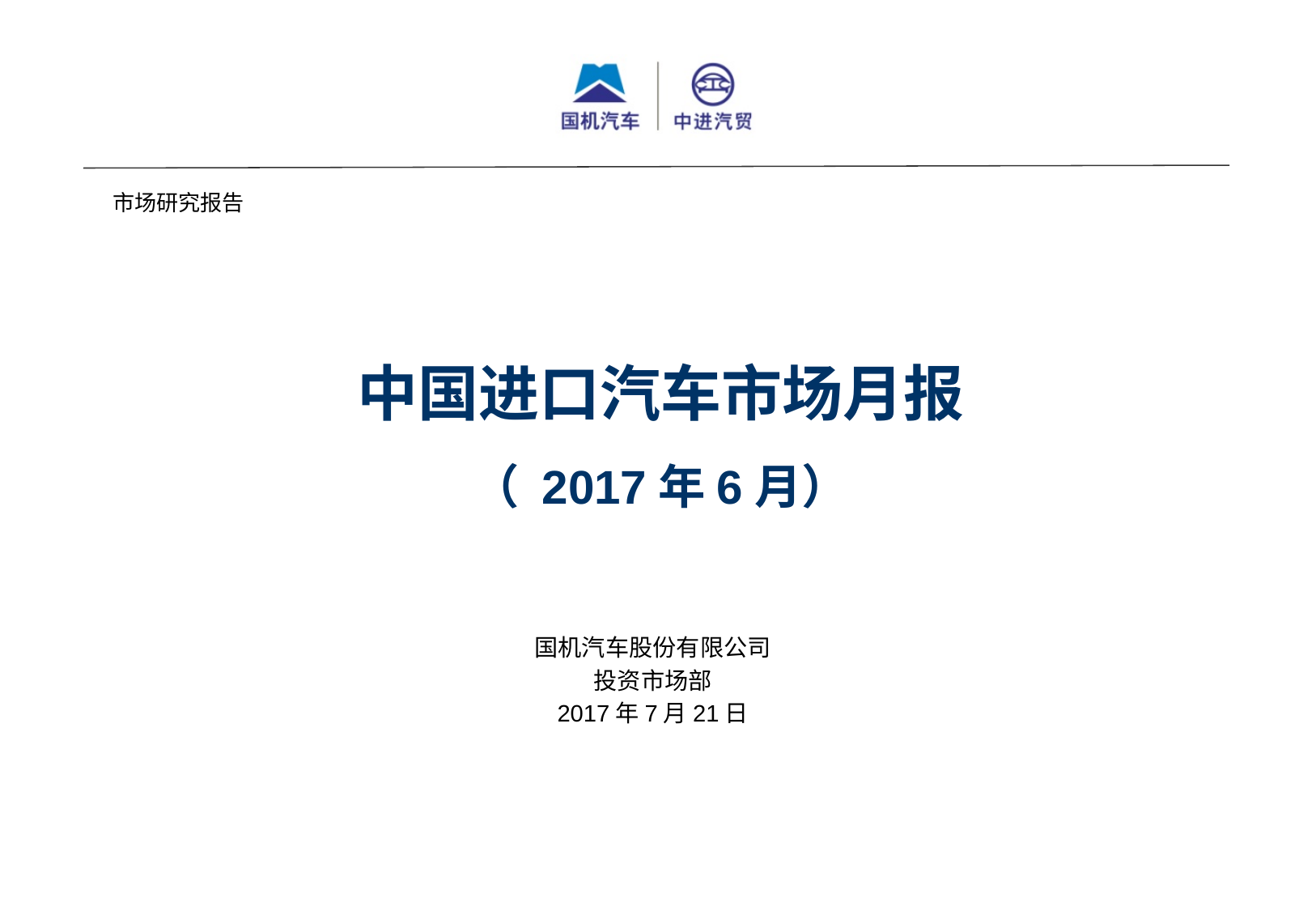

市场研究报告
中国进口汽车市场月报
（ 2017年6月）

国机汽车股份有限公司
投资市场部
2017年7月21日